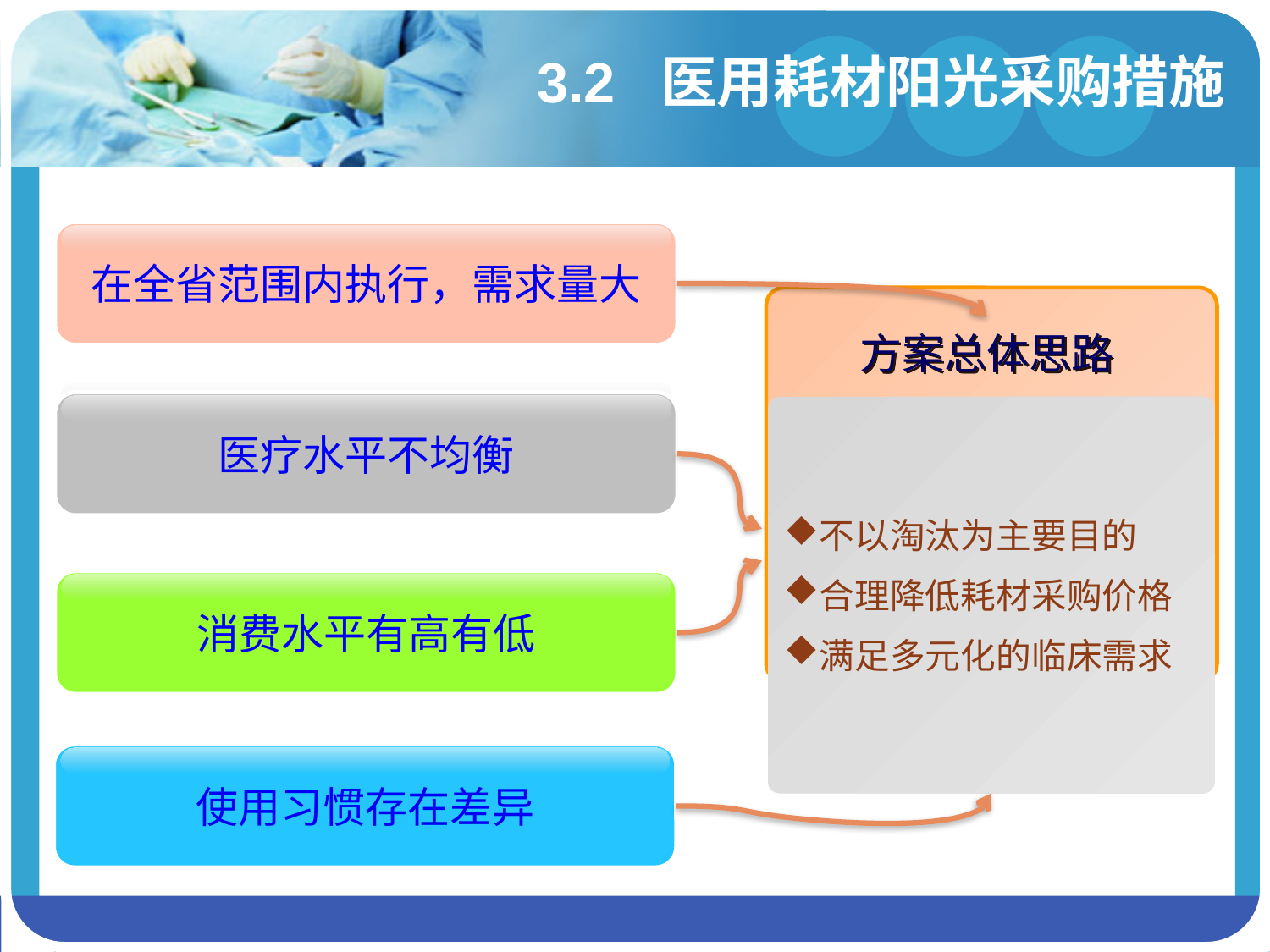

# 3.2  医用耗材阳光采购措施
在全省范围内执行，需求量大

方案总体思路

医疗水平不均衡

不以淘汰为主要目的
合理降低耗材采购价格
满足多元化的临床需求
消费水平有高有低

使用习惯存在差异